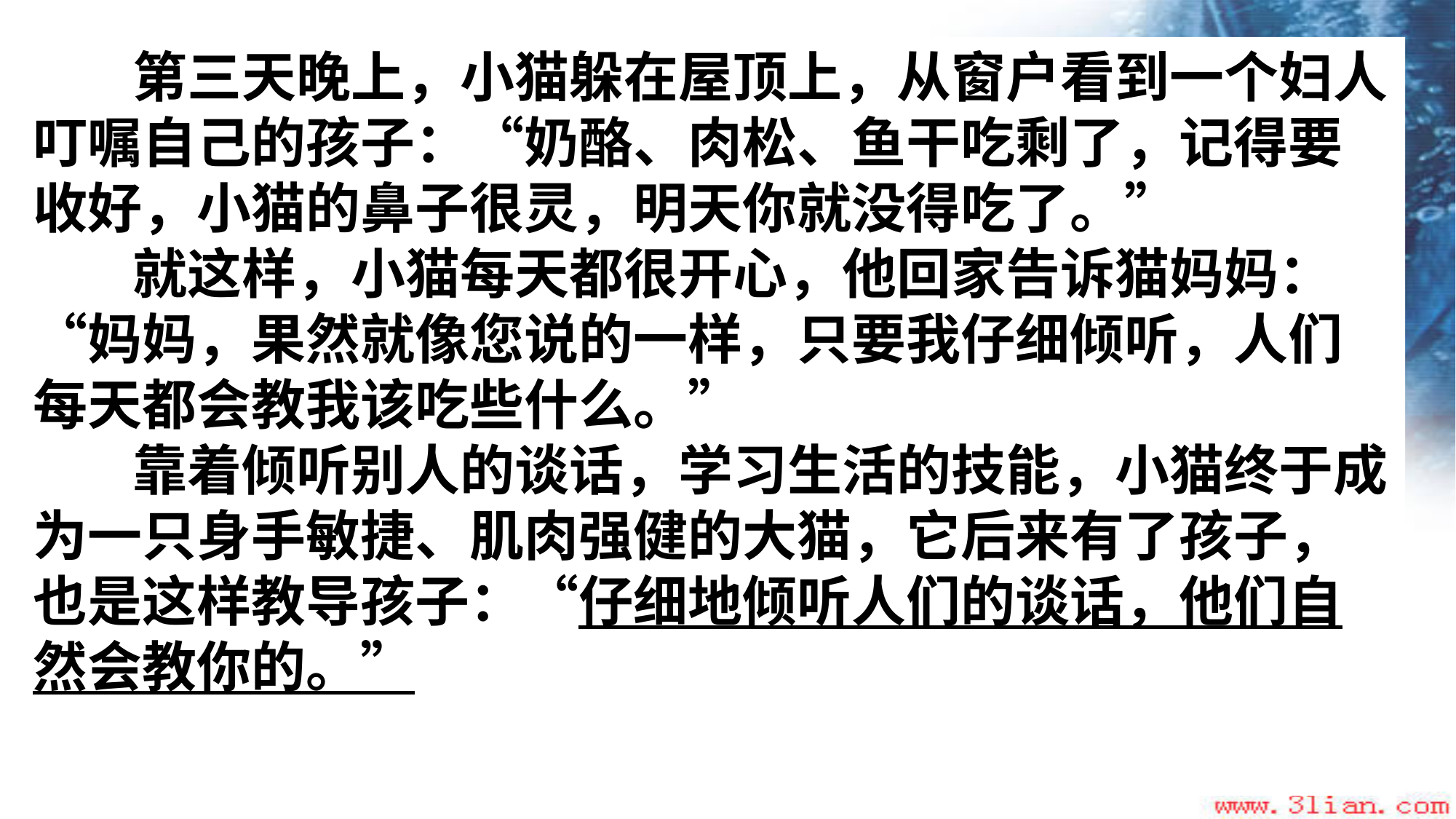

第三天晚上，小猫躲在屋顶上，从窗户看到一个妇人叮嘱自己的孩子：“奶酪、肉松、鱼干吃剩了，记得要收好，小猫的鼻子很灵，明天你就没得吃了。”
       就这样，小猫每天都很开心，他回家告诉猫妈妈：“妈妈，果然就像您说的一样，只要我仔细倾听，人们每天都会教我该吃些什么。”
       靠着倾听别人的谈话，学习生活的技能，小猫终于成为一只身手敏捷、肌肉强健的大猫，它后来有了孩子，也是这样教导孩子：“仔细地倾听人们的谈话，他们自然会教你的。”